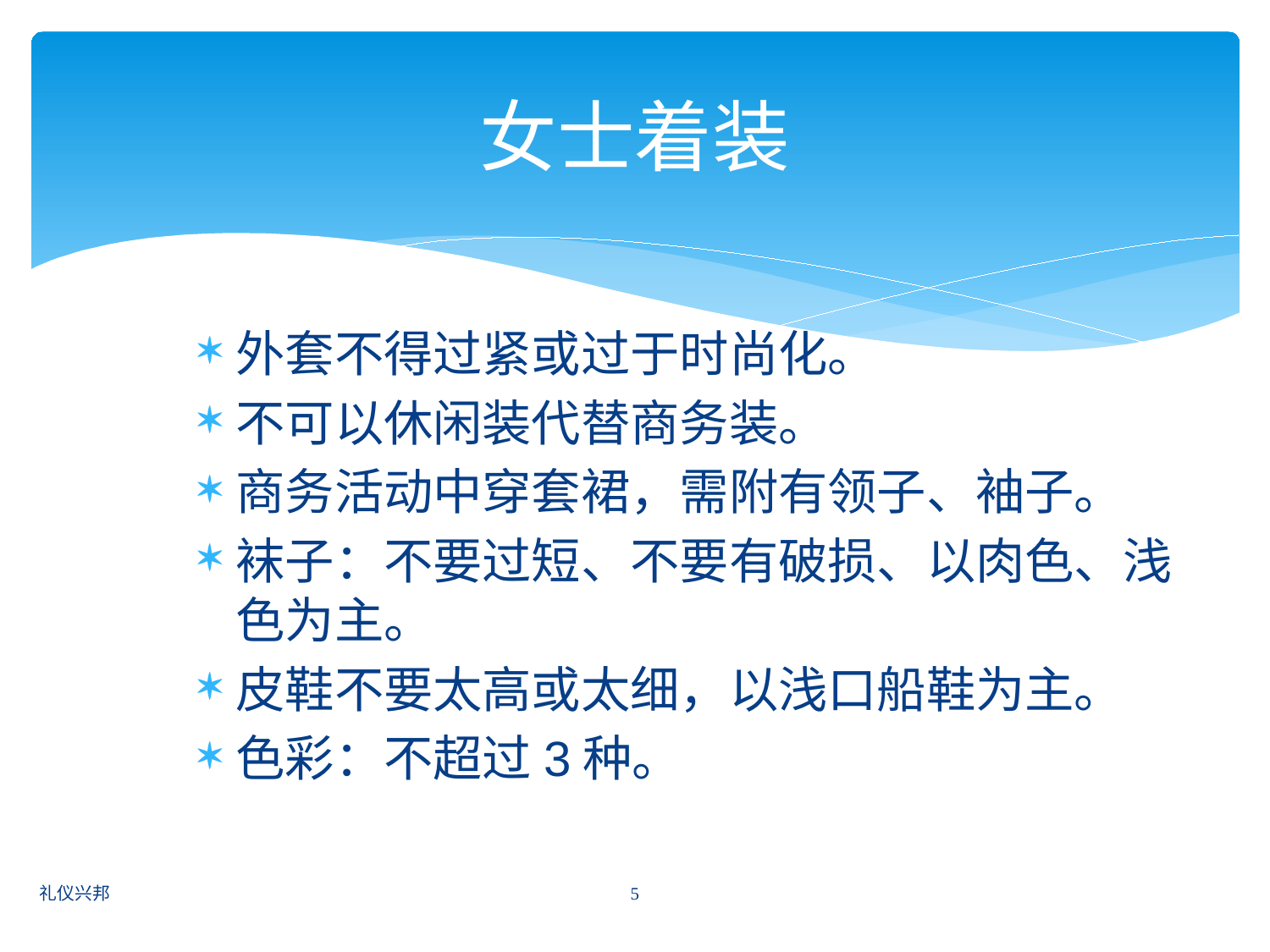

# 女士着装
外套不得过紧或过于时尚化。
不可以休闲装代替商务装。
商务活动中穿套裙，需附有领子、袖子。
袜子：不要过短、不要有破损、以肉色、浅色为主。
皮鞋不要太高或太细，以浅口船鞋为主。
色彩：不超过3种。
5
礼仪兴邦